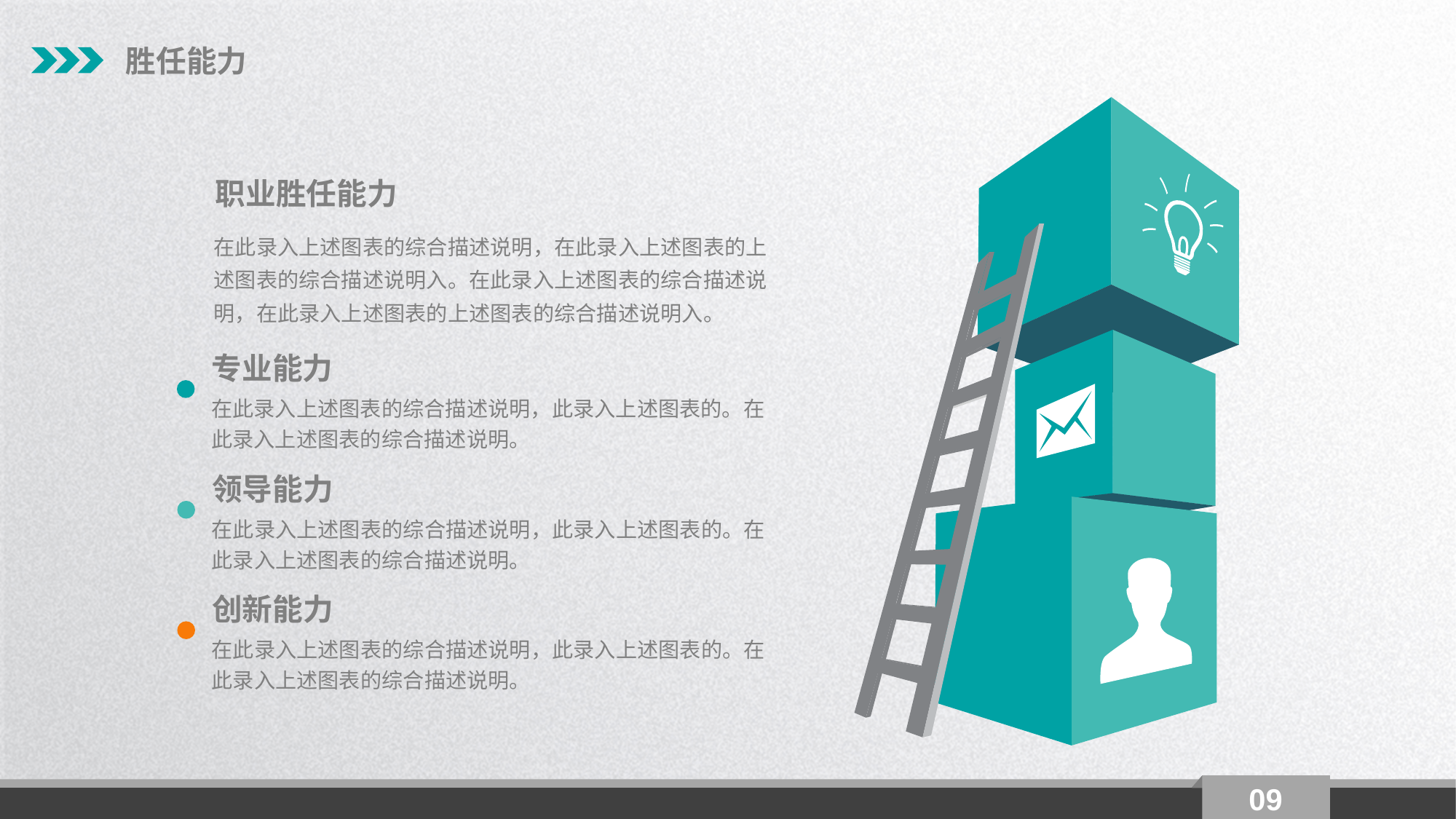

胜任能力

职业胜任能力
在此录入上述图表的综合描述说明，在此录入上述图表的上述图表的综合描述说明入。在此录入上述图表的综合描述说明，在此录入上述图表的上述图表的综合描述说明入。
专业能力
在此录入上述图表的综合描述说明，此录入上述图表的。在此录入上述图表的综合描述说明。

领导能力
在此录入上述图表的综合描述说明，此录入上述图表的。在此录入上述图表的综合描述说明。

创新能力
在此录入上述图表的综合描述说明，此录入上述图表的。在此录入上述图表的综合描述说明。

09